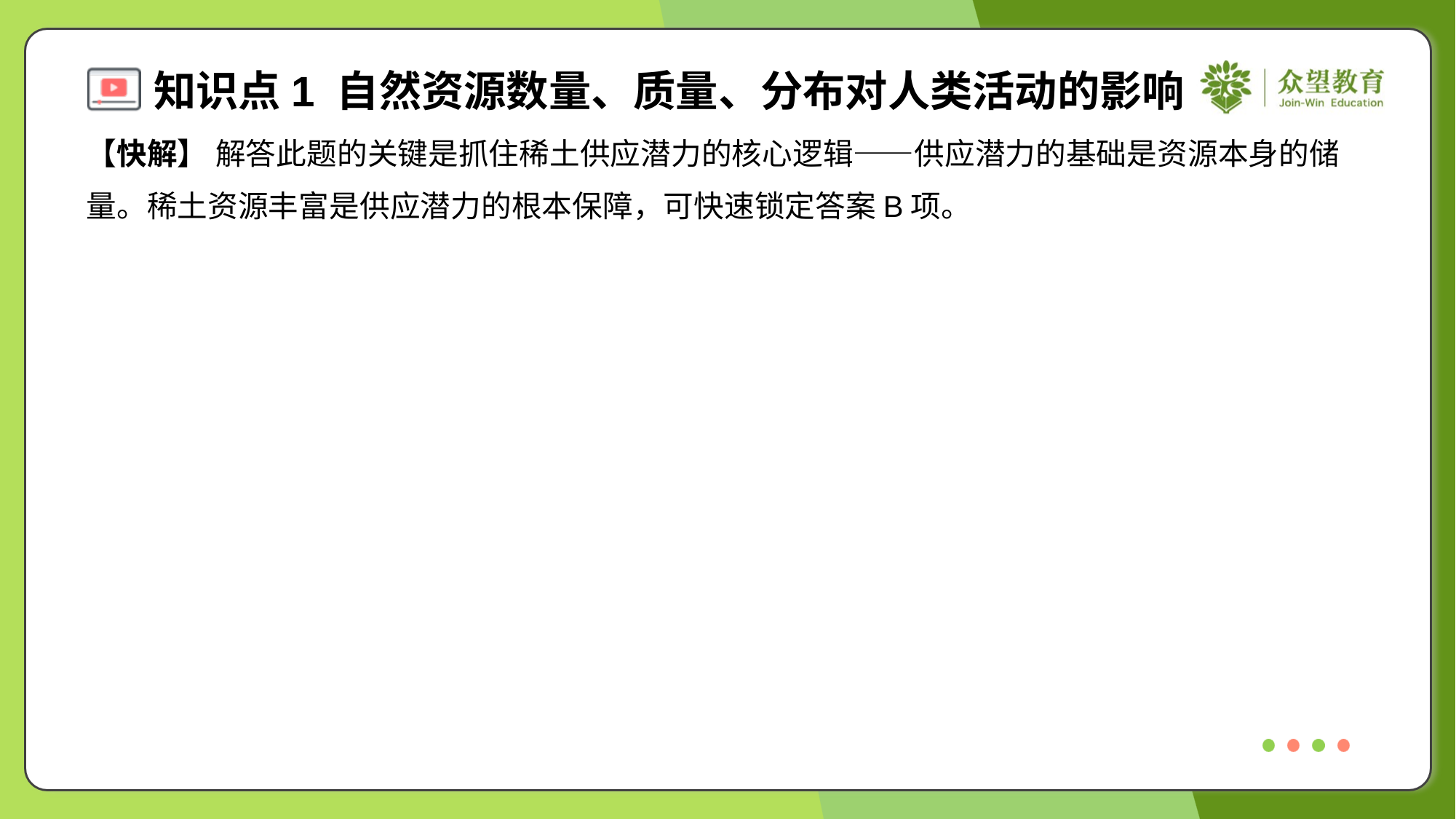

【快解】 解答此题的关键是抓住稀土供应潜力的核心逻辑——供应潜力的基础是资源本身的储
量。稀土资源丰富是供应潜力的根本保障，可快速锁定答案B项。